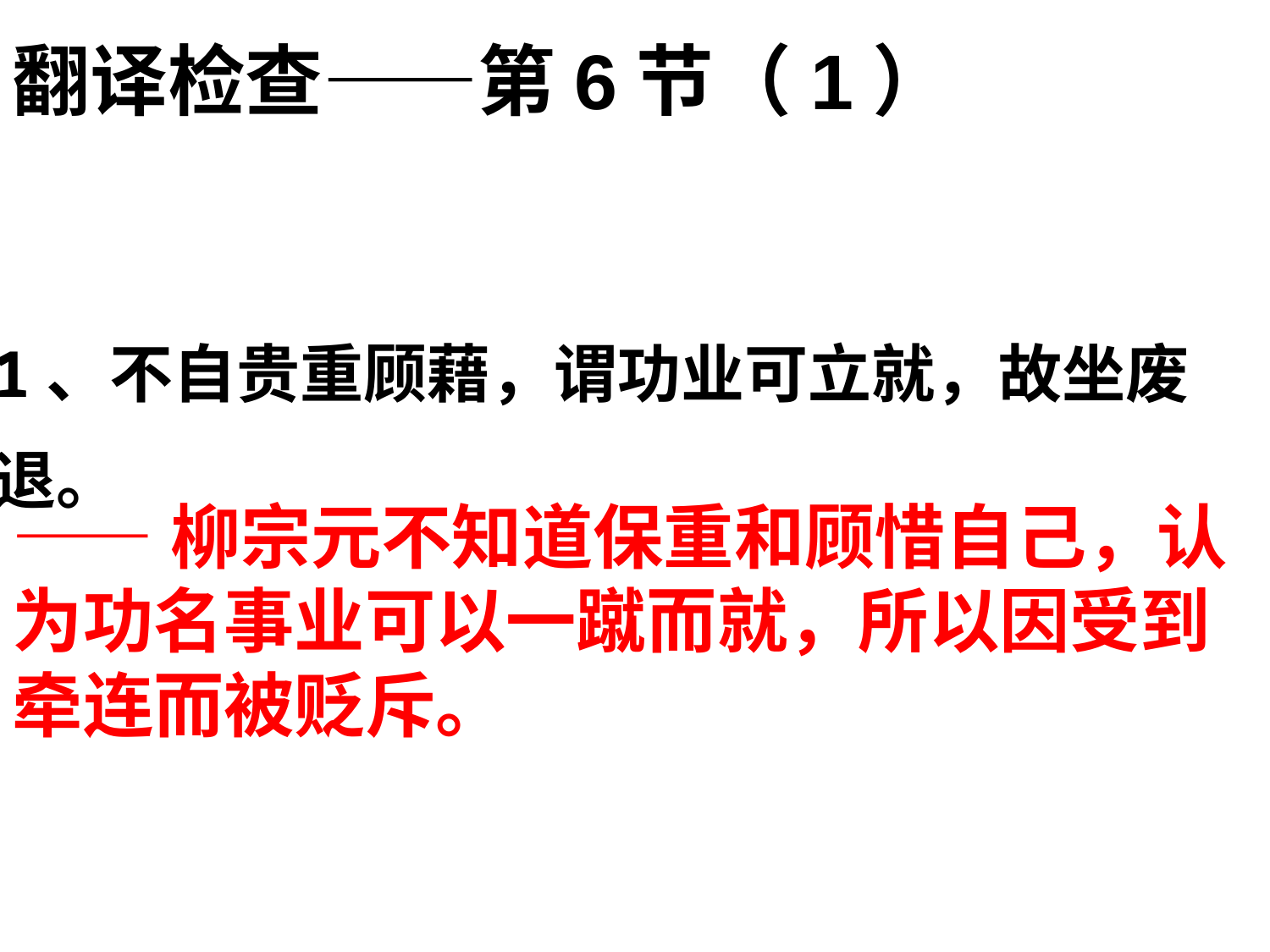

翻译检查——第6节（1）
1、不自贵重顾藉，谓功业可立就，故坐废退。
——柳宗元不知道保重和顾惜自己，认为功名事业可以一蹴而就，所以因受到牵连而被贬斥。